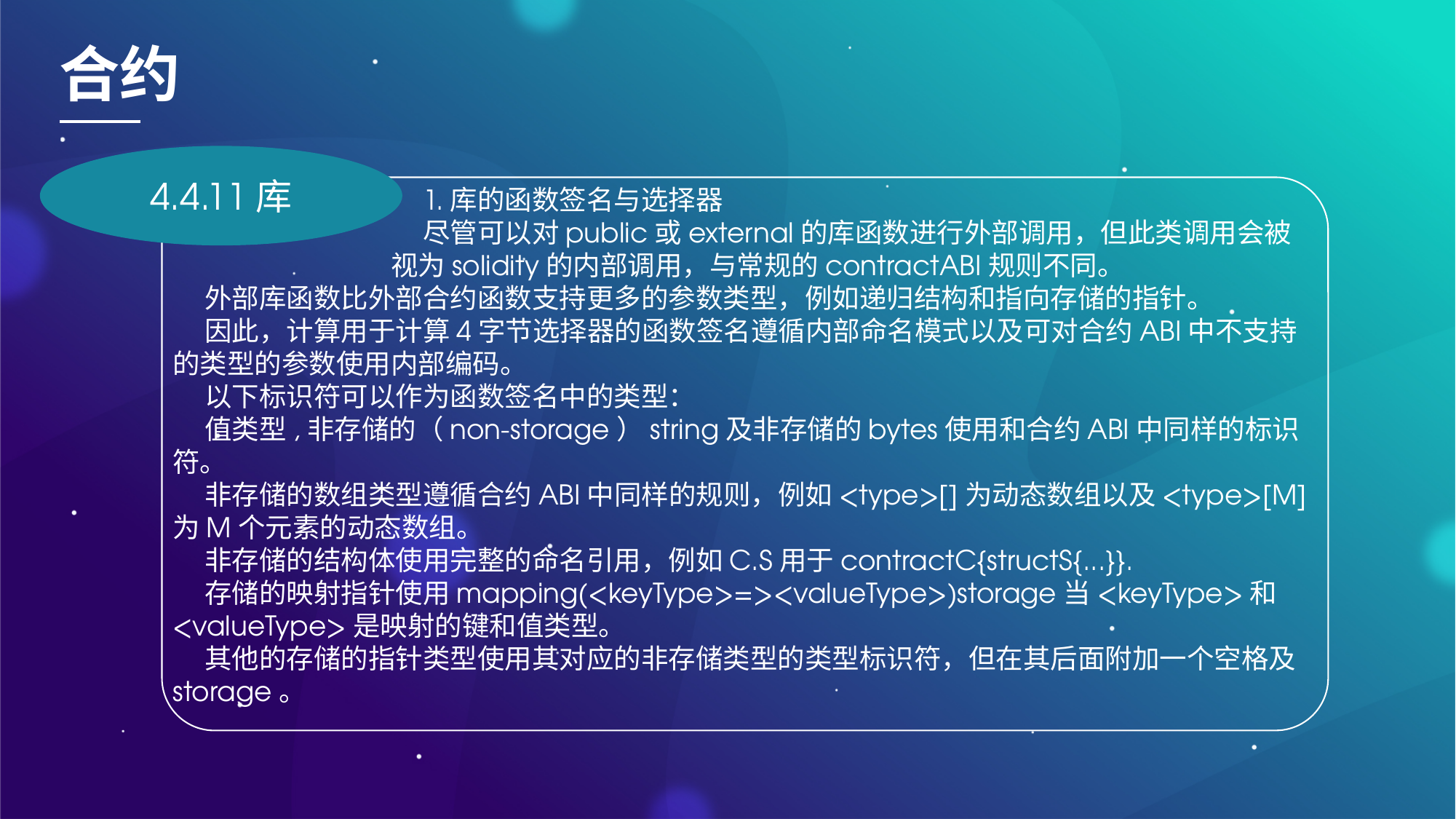

合约
4.4.11库
1.库的函数签名与选择器
尽管可以对public或external的库函数进行外部调用，但此类调用会被视为solidity的内部调用，与常规的contractABI规则不同。
外部库函数比外部合约函数支持更多的参数类型，例如递归结构和指向存储的指针。
因此，计算用于计算4字节选择器的函数签名遵循内部命名模式以及可对合约ABI中不支持的类型的参数使用内部编码。
以下标识符可以作为函数签名中的类型：
值类型,非存储的（non-storage）string及非存储的bytes使用和合约ABI中同样的标识符。
非存储的数组类型遵循合约ABI中同样的规则，例如<type>[]为动态数组以及<type>[M]为M个元素的动态数组。
非存储的结构体使用完整的命名引用，例如C.S用于contractC{structS{...}}.
存储的映射指针使用mapping(<keyType>=><valueType>)storage当<keyType>和<valueType>是映射的键和值类型。
其他的存储的指针类型使用其对应的非存储类型的类型标识符，但在其后面附加一个空格及storage。